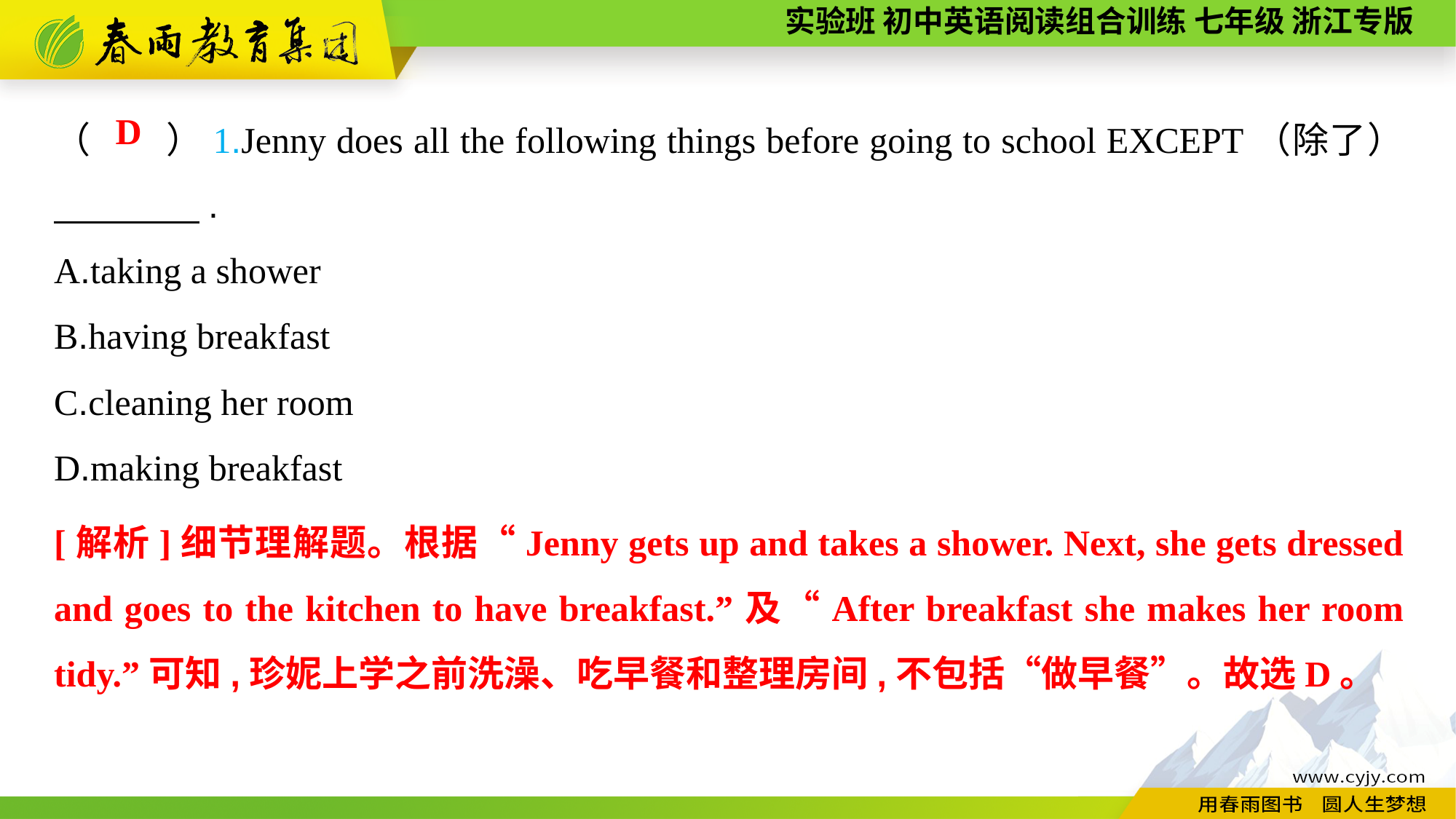

（　　）1.Jenny does all the following things before going to school EXCEPT（除了） 　　　　.
A.taking a shower
B.having breakfast
C.cleaning her room
D.making breakfast
D
[解析]细节理解题。根据“Jenny gets up and takes a shower. Next, she gets dressed and goes to the kitchen to have breakfast.”及“After breakfast she makes her room tidy.”可知,珍妮上学之前洗澡、吃早餐和整理房间,不包括“做早餐”。故选D。